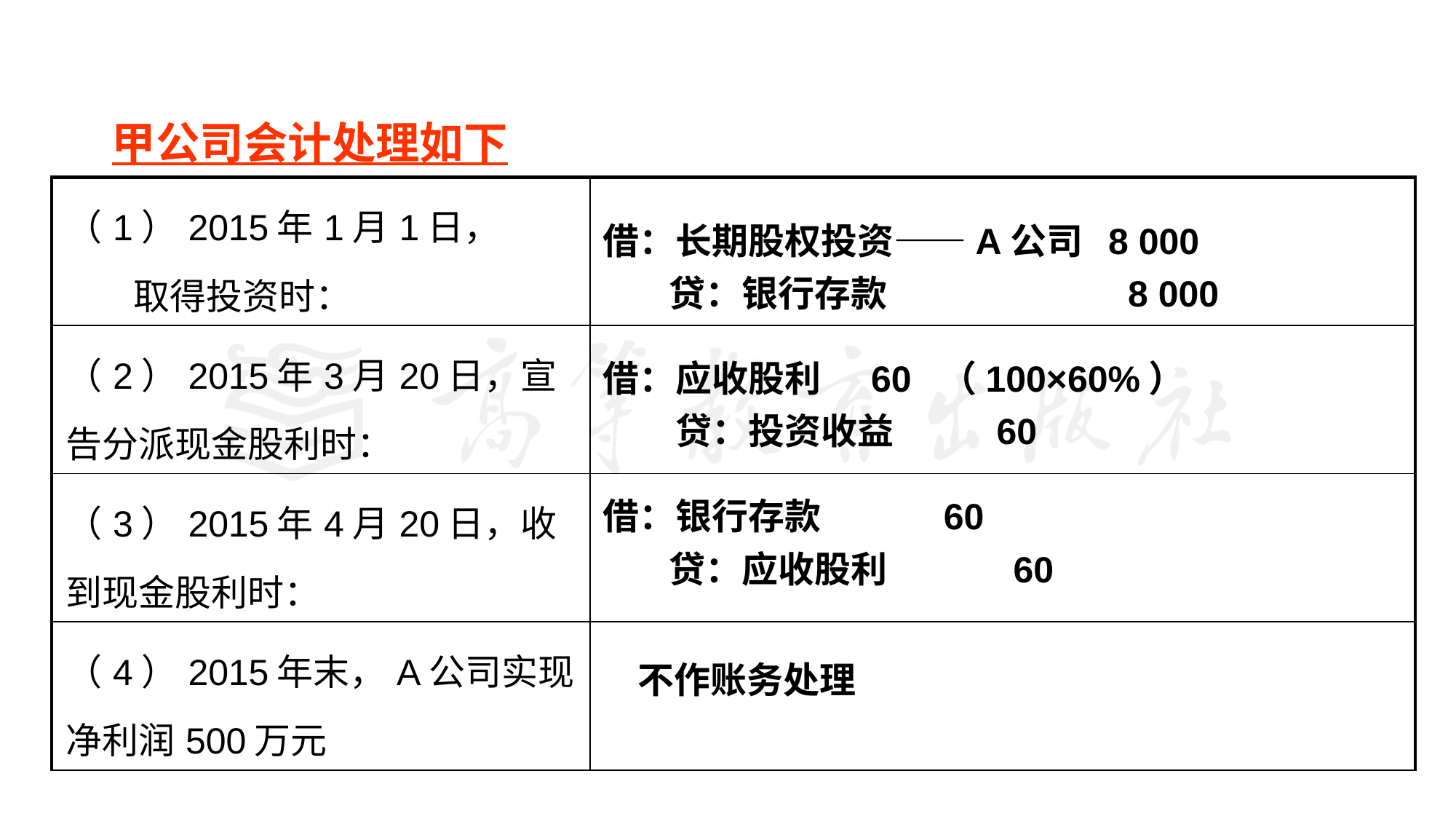

甲公司会计处理如下
| （1）2015年1月1日， 取得投资时： |  |
| --- | --- |
| （2）2015年3月20日，宣告分派现金股利时： |  |
| （3）2015年4月20日，收到现金股利时： |  |
| （4）2015年末，A公司实现净利润500万元 |  |
借：长期股权投资——A公司  8 000
       贷：银行存款 　　              　8 000
借：应收股利     60  （100×60%）
　　贷：投资收益 　      60
借：银行存款 　    　60
       贷：应收股利 　　　60
不作账务处理